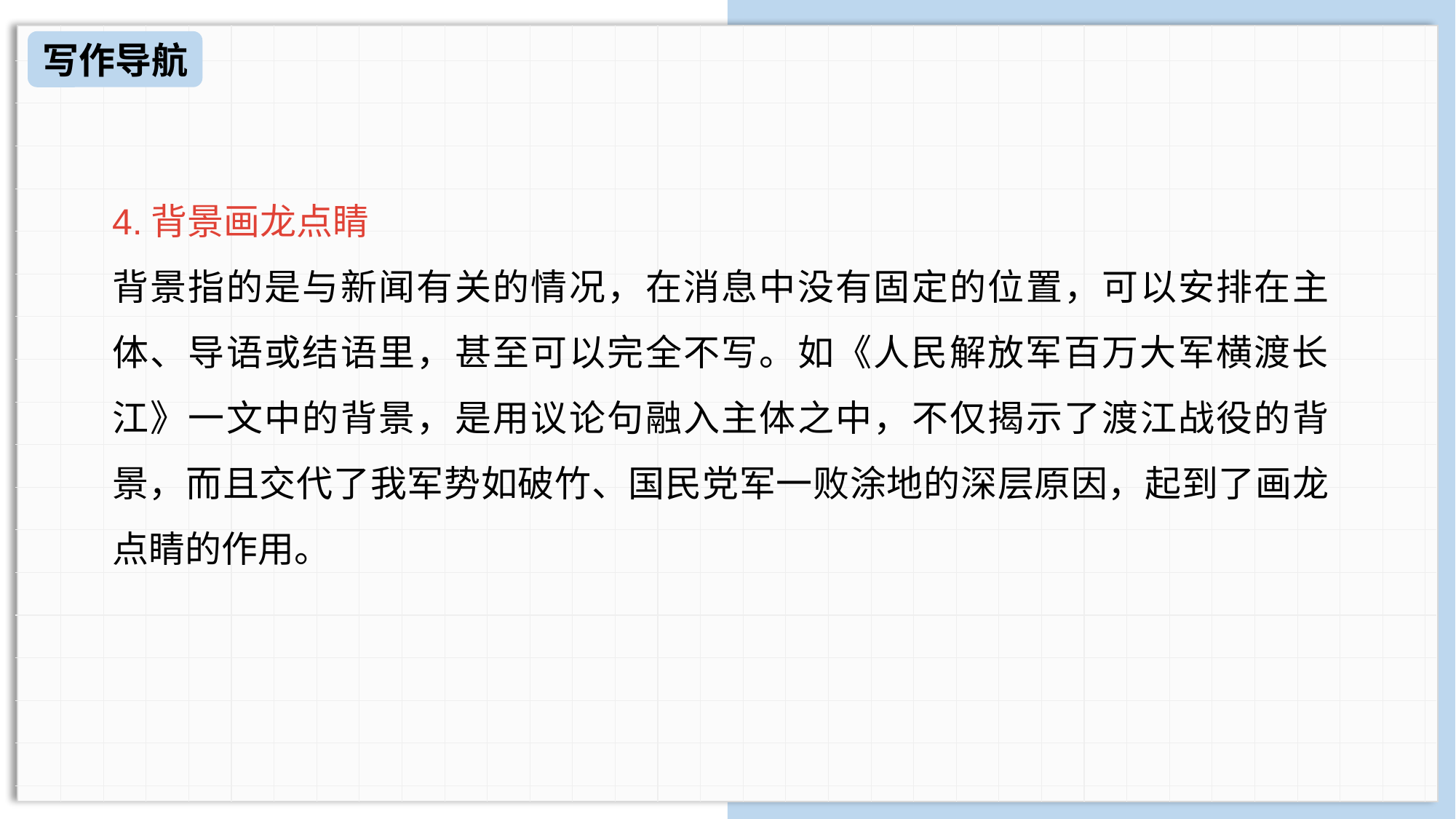

写作导航
4.背景画龙点睛
背景指的是与新闻有关的情况，在消息中没有固定的位置，可以安排在主体、导语或结语里，甚至可以完全不写。如《人民解放军百万大军横渡长江》一文中的背景，是用议论句融入主体之中，不仅揭示了渡江战役的背景，而且交代了我军势如破竹、国民党军一败涂地的深层原因，起到了画龙点睛的作用。